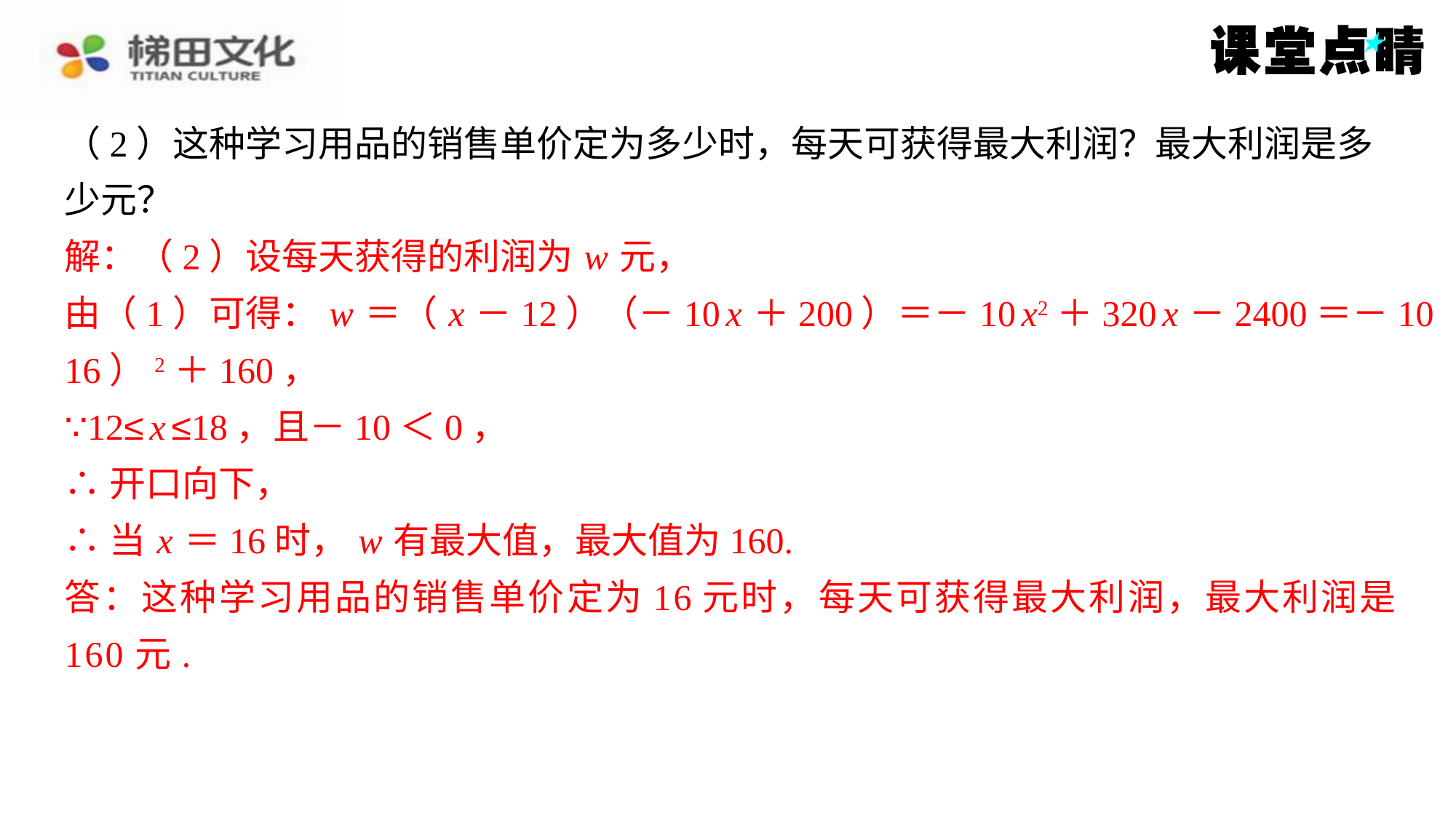

（2）这种学习用品的销售单价定为多少时，每天可获得最大利润？最大利润是多
少元？
解：（2）设每天获得的利润为 w 元，
由（1）可得： w ＝（ x －12）（－10 x ＋200）＝－10 x2＋320 x －2400＝－10（ x －
16）2＋160，
∵12≤ x ≤18，且－10＜0，
∴开口向下，
∴当 x ＝16时， w 有最大值，最大值为160.
答：这种学习用品的销售单价定为16元时，每天可获得最大利润，最大利润是
160元.
解：（2）设每天获得的利润为 w 元，
由（1）可得： w ＝（ x －12）（－10 x ＋200）＝－10 x2＋320 x －2400＝－10（ x －
16）2＋160，
∵12≤ x ≤18，且－10＜0，
∴开口向下，
∴当 x ＝16时， w 有最大值，最大值为160.
答：这种学习用品的销售单价定为16元时，每天可获得最大利润，最大利润是
160元.